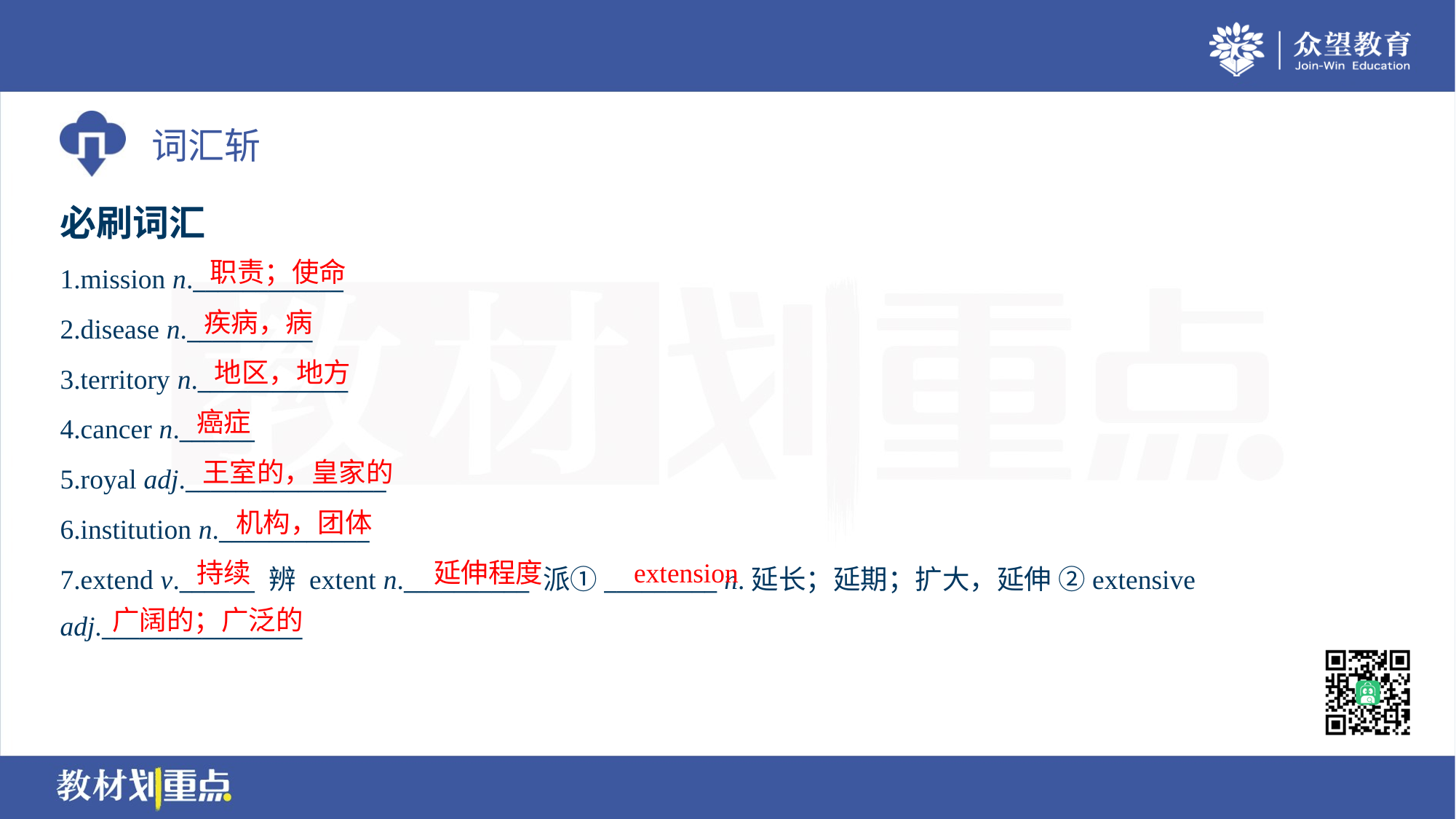

必刷词汇
职责；使命
1.mission n.____________
2.disease n.__________
3.territory n.____________
4.cancer n.______
5.royal adj.________________
6.institution n.____________
7.extend v.______ 辨 extent n.__________ 派①_________ n.延长；延期；扩大，延伸 ②extensive
adj.________________
疾病，病
地区，地方
癌症
王室的，皇家的
机构，团体
持续
延伸程度
extension
广阔的；广泛的